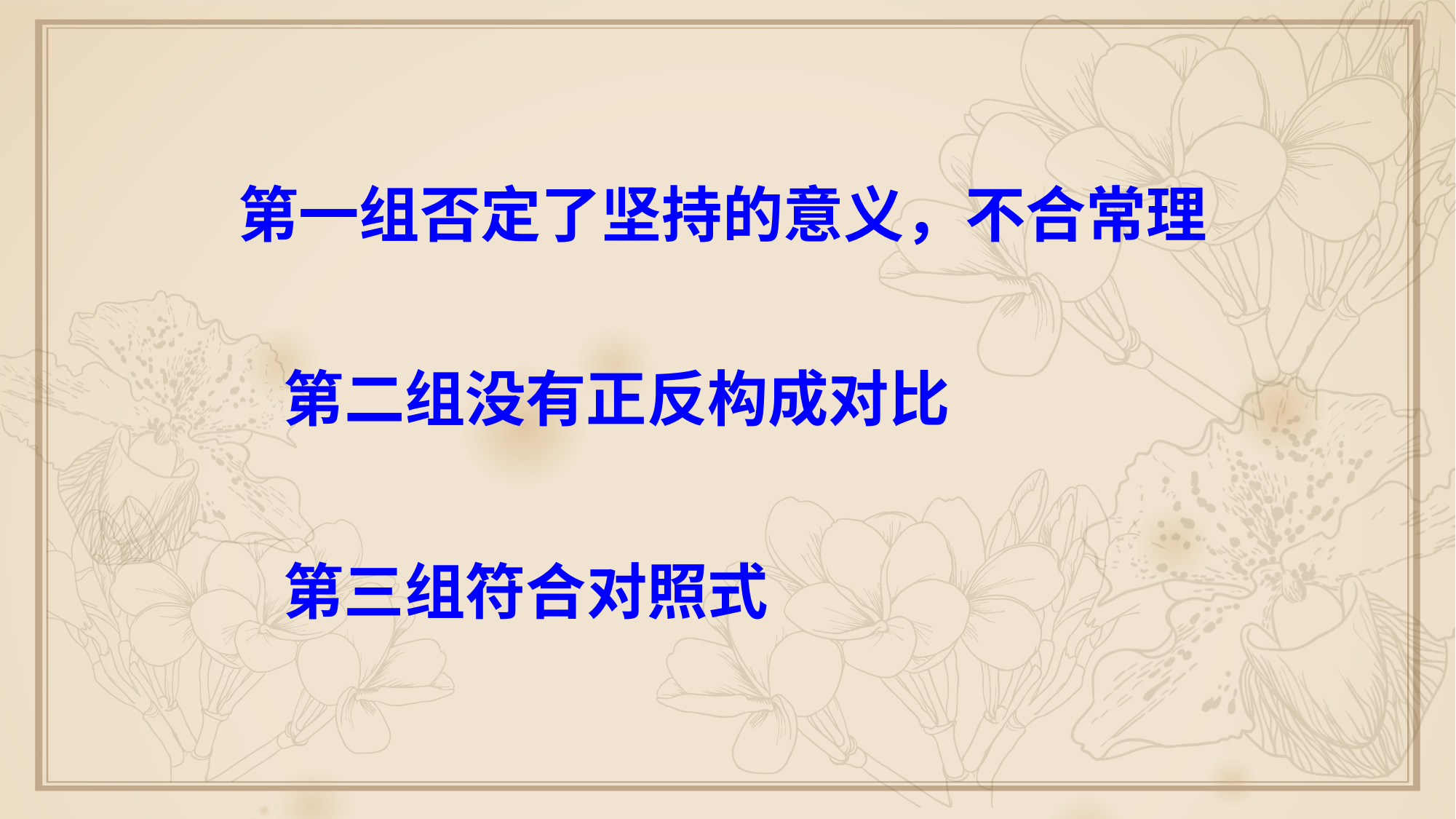

第一组否定了坚持的意义，不合常理
第二组没有正反构成对比
第三组符合对照式